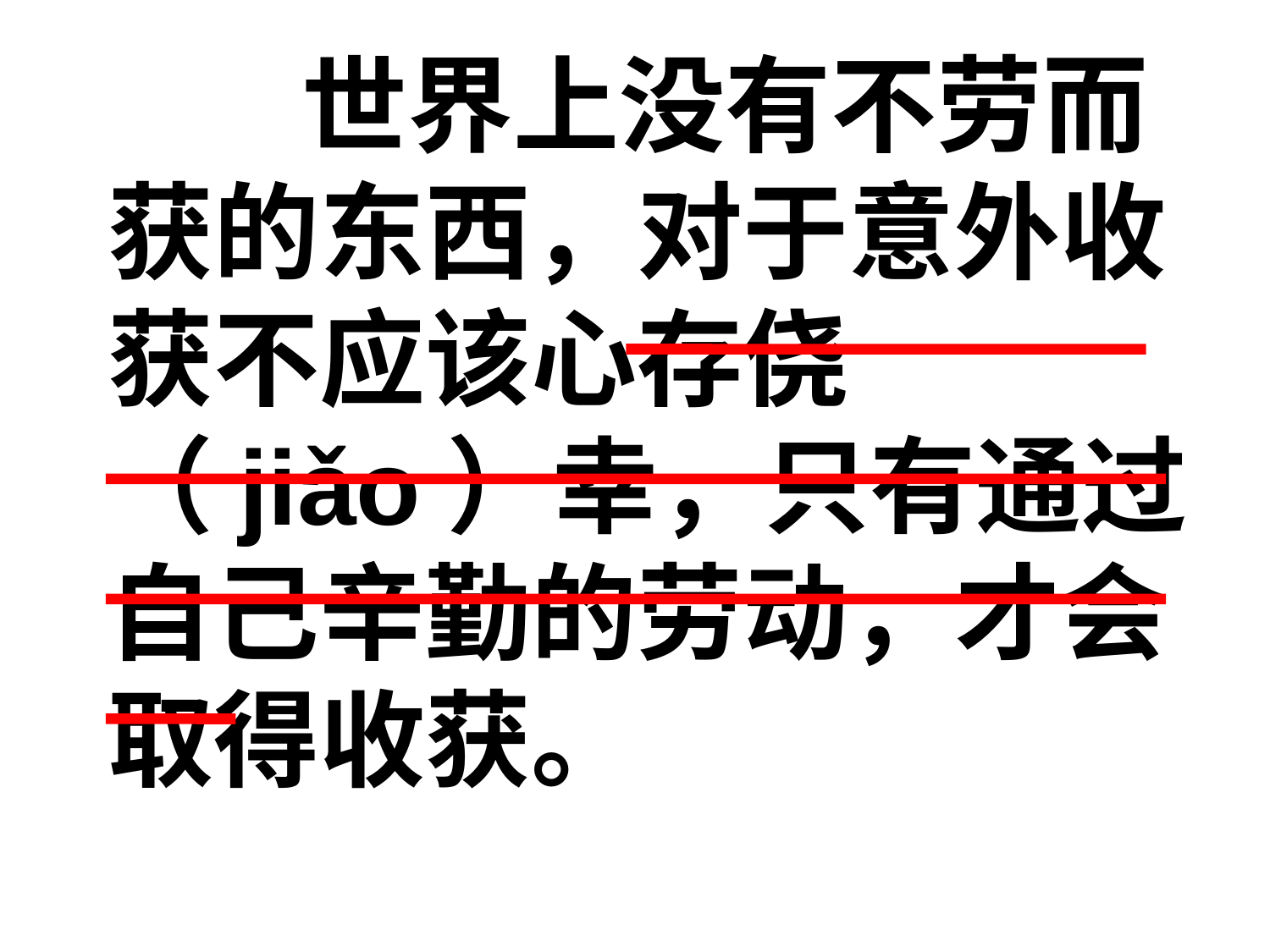

世界上没有不劳而获的东西，对于意外收获不应该心存侥（jiǎo）幸，只有通过自己辛勤的劳动，才会取得收获。